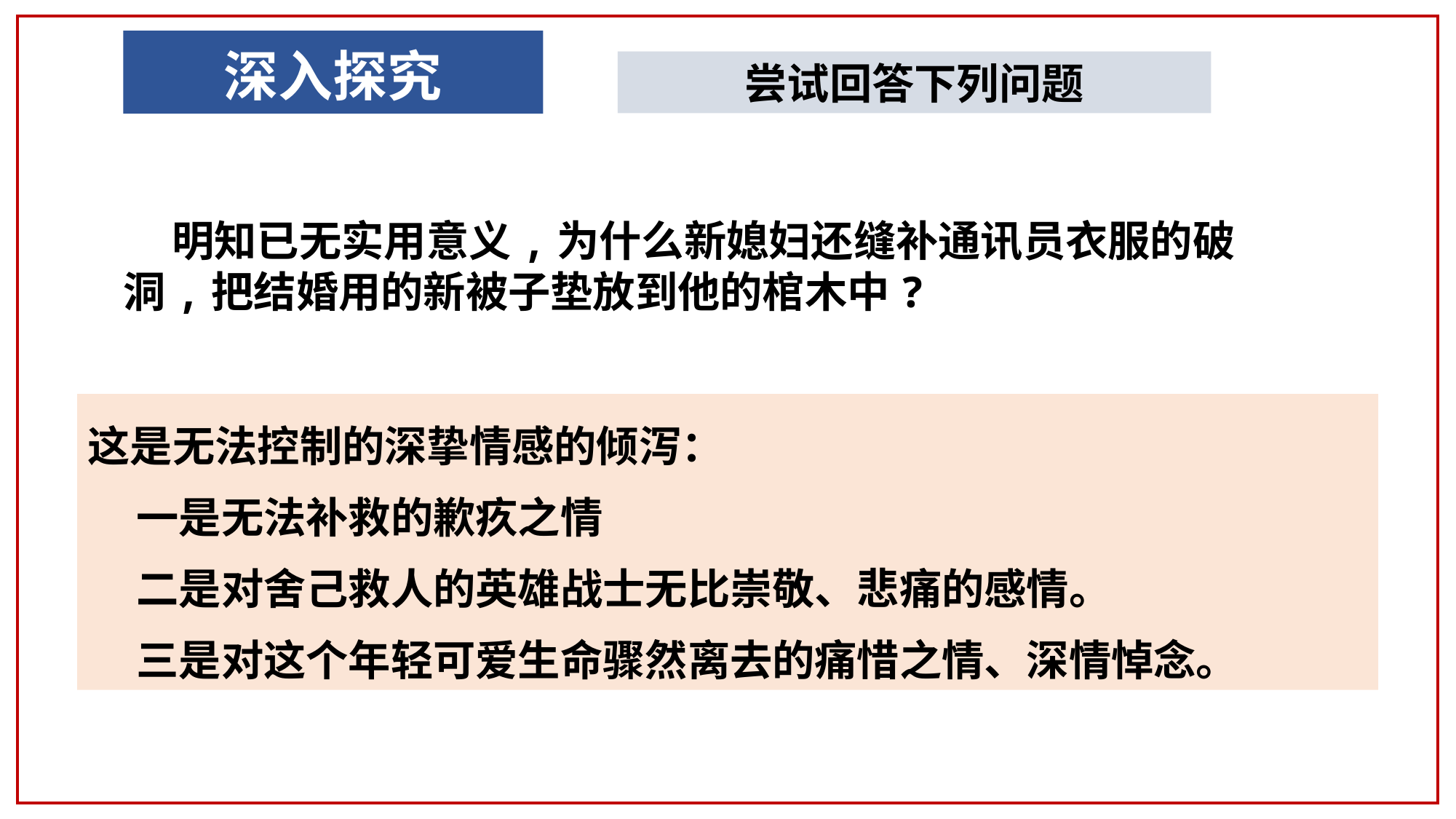

深入探究
尝试回答下列问题
    明知已无实用意义,为什么新媳妇还缝补通讯员衣服的破洞,把结婚用的新被子垫放到他的棺木中?
这是无法控制的深挚情感的倾泻：
    一是无法补救的歉疚之情
    二是对舍己救人的英雄战士无比崇敬、悲痛的感情。
    三是对这个年轻可爱生命骤然离去的痛惜之情、深情悼念。